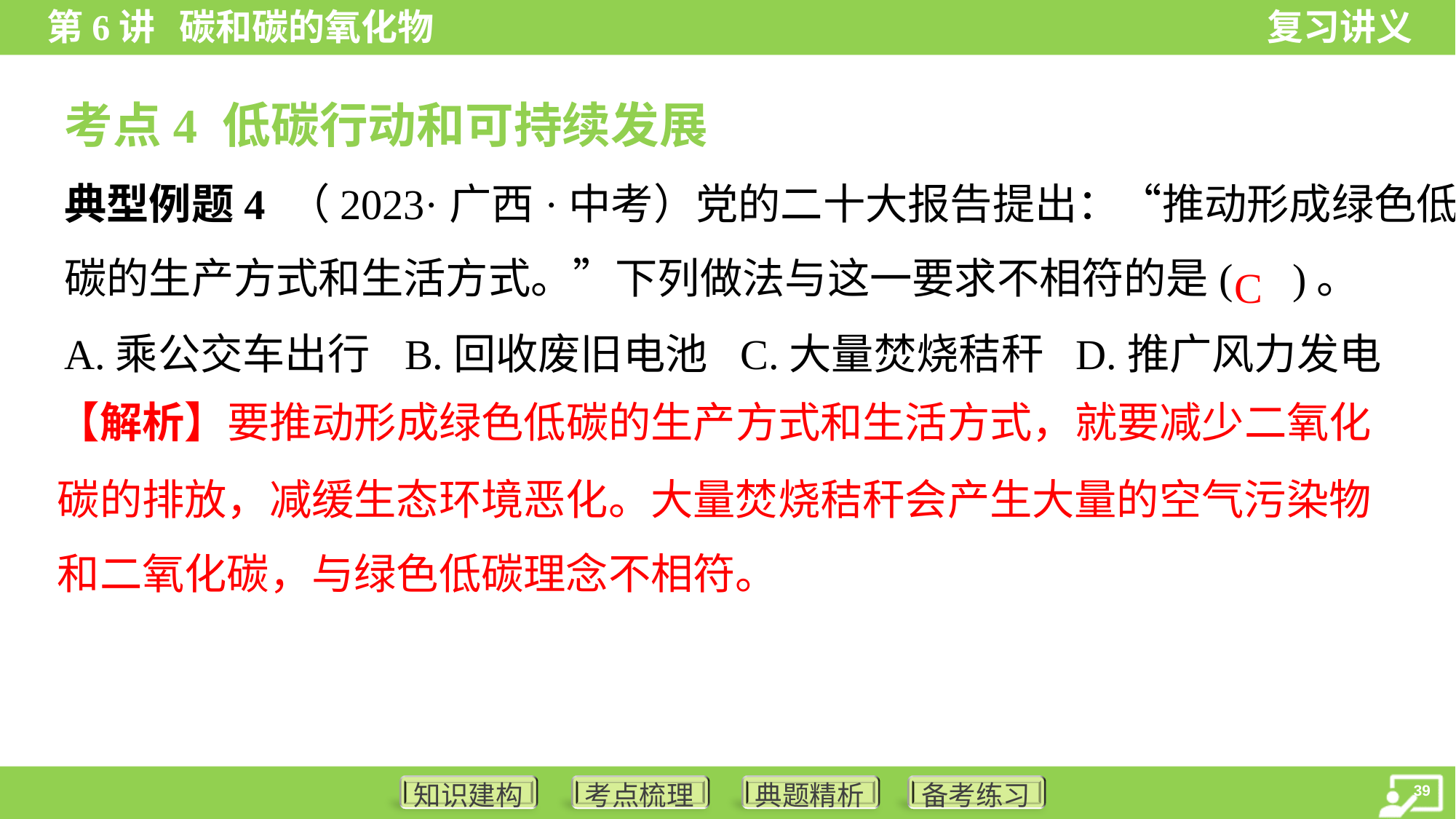

考点4 低碳行动和可持续发展
典型例题4 （2023·广西·中考）党的二十大报告提出：“推动形成绿色低
碳的生产方式和生活方式。”下列做法与这一要求不相符的是(     )。
 C
A.乘公交车出行	B.回收废旧电池	C.大量焚烧秸秆	D.推广风力发电
【解析】要推动形成绿色低碳的生产方式和生活方式，就要减少二氧化
碳的排放，减缓生态环境恶化。大量焚烧秸秆会产生大量的空气污染物
和二氧化碳，与绿色低碳理念不相符。